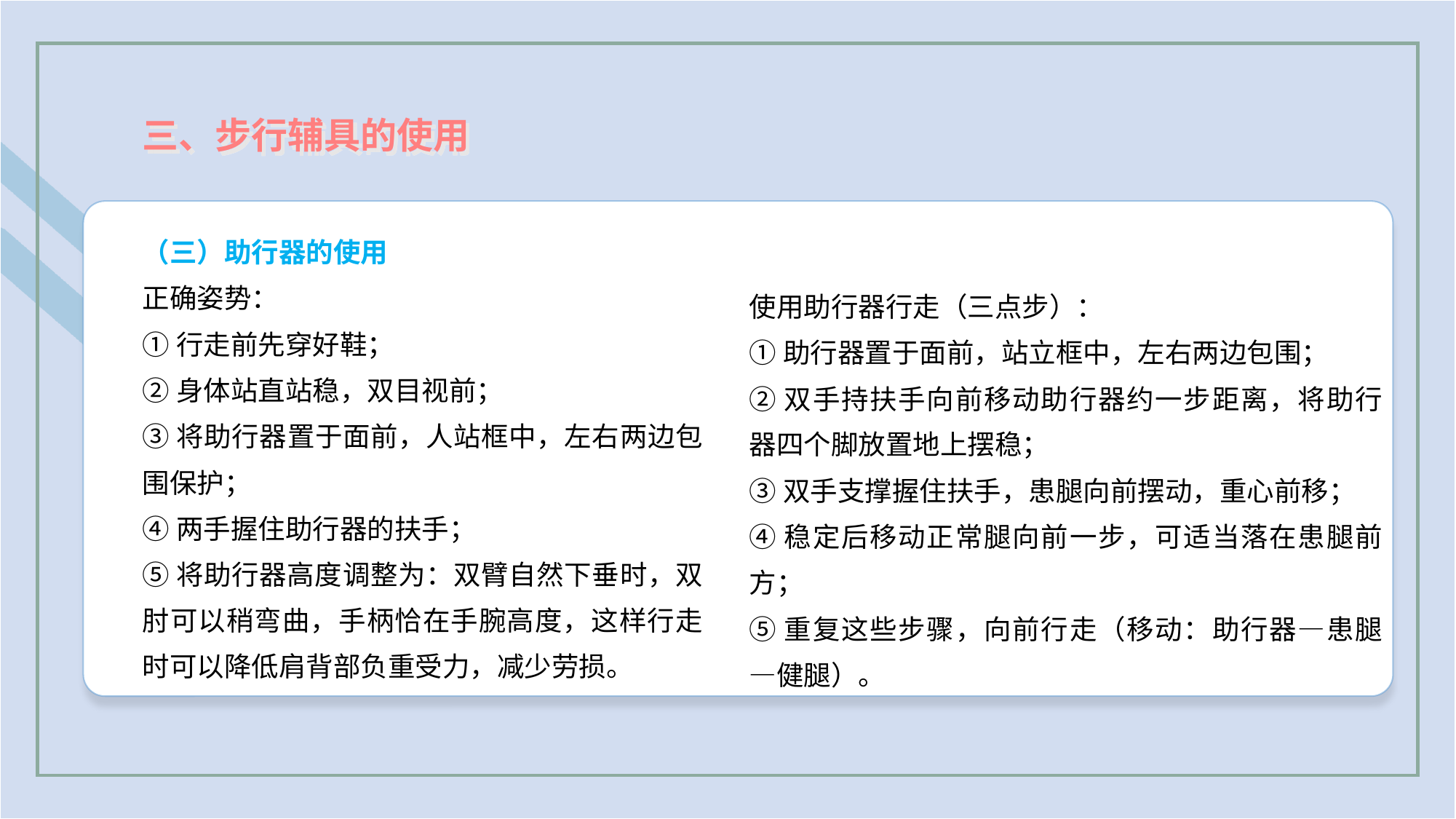

三、步行辅具的使用

（三）助行器的使用
正确姿势：
①行走前先穿好鞋；
②身体站直站稳，双目视前；
③将助行器置于面前，人站框中，左右两边包围保护；
④两手握住助行器的扶手；
⑤将助行器高度调整为：双臂自然下垂时，双肘可以稍弯曲，手柄恰在手腕高度，这样行走时可以降低肩背部负重受力，减少劳损。
使用助行器行走（三点步）：
①助行器置于面前，站立框中，左右两边包围；
②双手持扶手向前移动助行器约一步距离，将助行器四个脚放置地上摆稳；
③双手支撑握住扶手，患腿向前摆动，重心前移；
④稳定后移动正常腿向前一步，可适当落在患腿前方；
⑤重复这些步骤，向前行走（移动：助行器—患腿—健腿）。